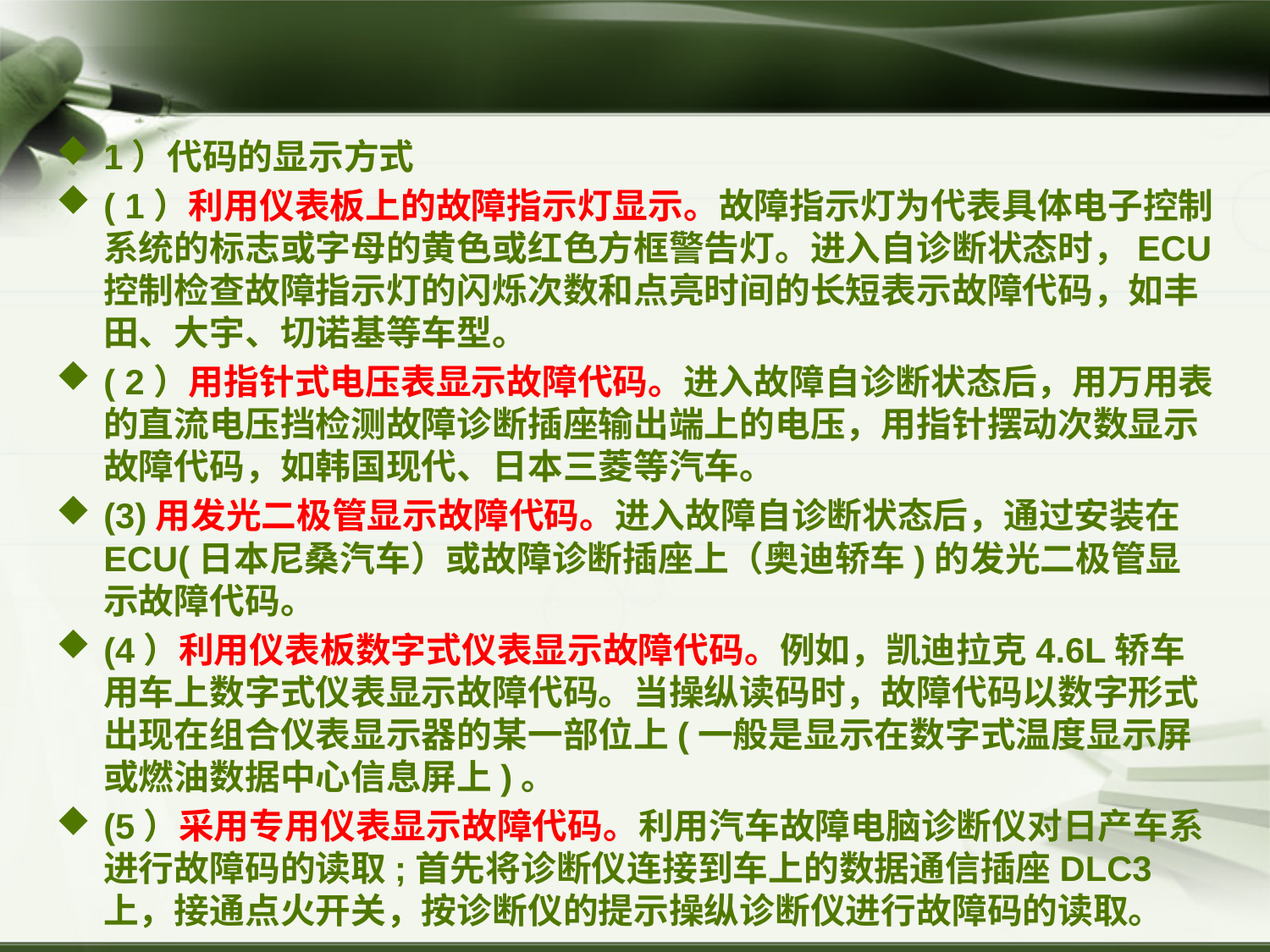

#
1）代码的显示方式
( 1）利用仪表板上的故障指示灯显示。故障指示灯为代表具体电子控制系统的标志或字母的黄色或红色方框警告灯。进入自诊断状态时，ECU控制检查故障指示灯的闪烁次数和点亮时间的长短表示故障代码，如丰田、大宇、切诺基等车型。
( 2）用指针式电压表显示故障代码。进入故障自诊断状态后，用万用表的直流电压挡检测故障诊断插座输出端上的电压，用指针摆动次数显示故障代码，如韩国现代、日本三菱等汽车。
(3)用发光二极管显示故障代码。进入故障自诊断状态后，通过安装在ECU(日本尼桑汽车）或故障诊断插座上（奥迪轿车)的发光二极管显示故障代码。
(4）利用仪表板数字式仪表显示故障代码。例如，凯迪拉克4.6L轿车用车上数字式仪表显示故障代码。当操纵读码时，故障代码以数字形式出现在组合仪表显示器的某一部位上(一般是显示在数字式温度显示屏或燃油数据中心信息屏上)。
(5）采用专用仪表显示故障代码。利用汽车故障电脑诊断仪对日产车系进行故障码的读取;首先将诊断仪连接到车上的数据通信插座DLC3上，接通点火开关，按诊断仪的提示操纵诊断仪进行故障码的读取。